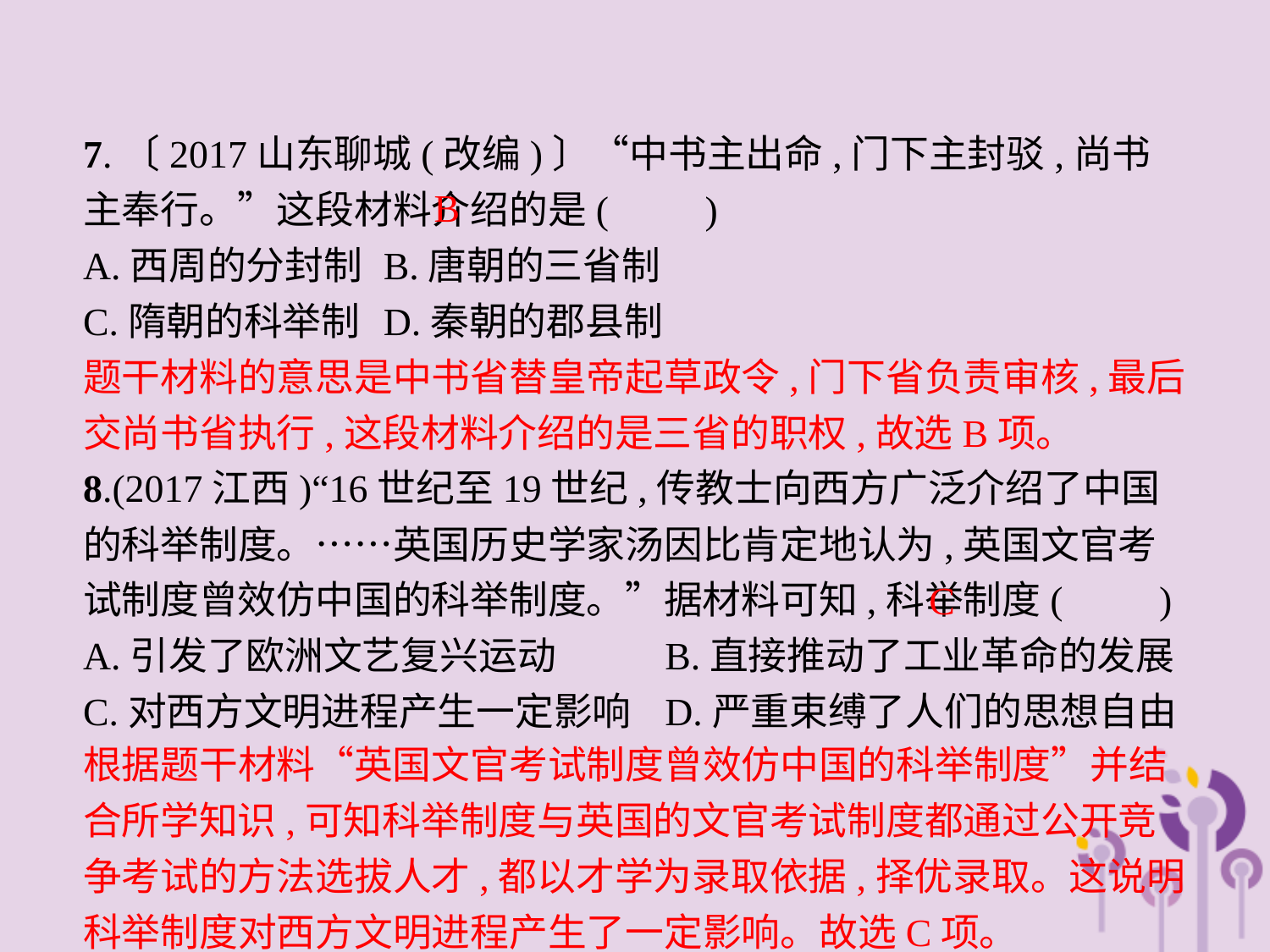

7.〔2017山东聊城(改编)〕“中书主出命,门下主封驳,尚书主奉行。”这段材料介绍的是(　　)
A.西周的分封制	B.唐朝的三省制
C.隋朝的科举制	D.秦朝的郡县制

8.(2017江西)“16世纪至19世纪,传教士向西方广泛介绍了中国的科举制度。……英国历史学家汤因比肯定地认为,英国文官考试制度曾效仿中国的科举制度。”据材料可知,科举制度(　　)
A.引发了欧洲文艺复兴运动	B.直接推动了工业革命的发展
C.对西方文明进程产生一定影响	D.严重束缚了人们的思想自由
B
题干材料的意思是中书省替皇帝起草政令,门下省负责审核,最后交尚书省执行,这段材料介绍的是三省的职权,故选B项。
C
根据题干材料“英国文官考试制度曾效仿中国的科举制度”并结合所学知识,可知科举制度与英国的文官考试制度都通过公开竞争考试的方法选拔人才,都以才学为录取依据,择优录取。这说明科举制度对西方文明进程产生了一定影响。故选C项。